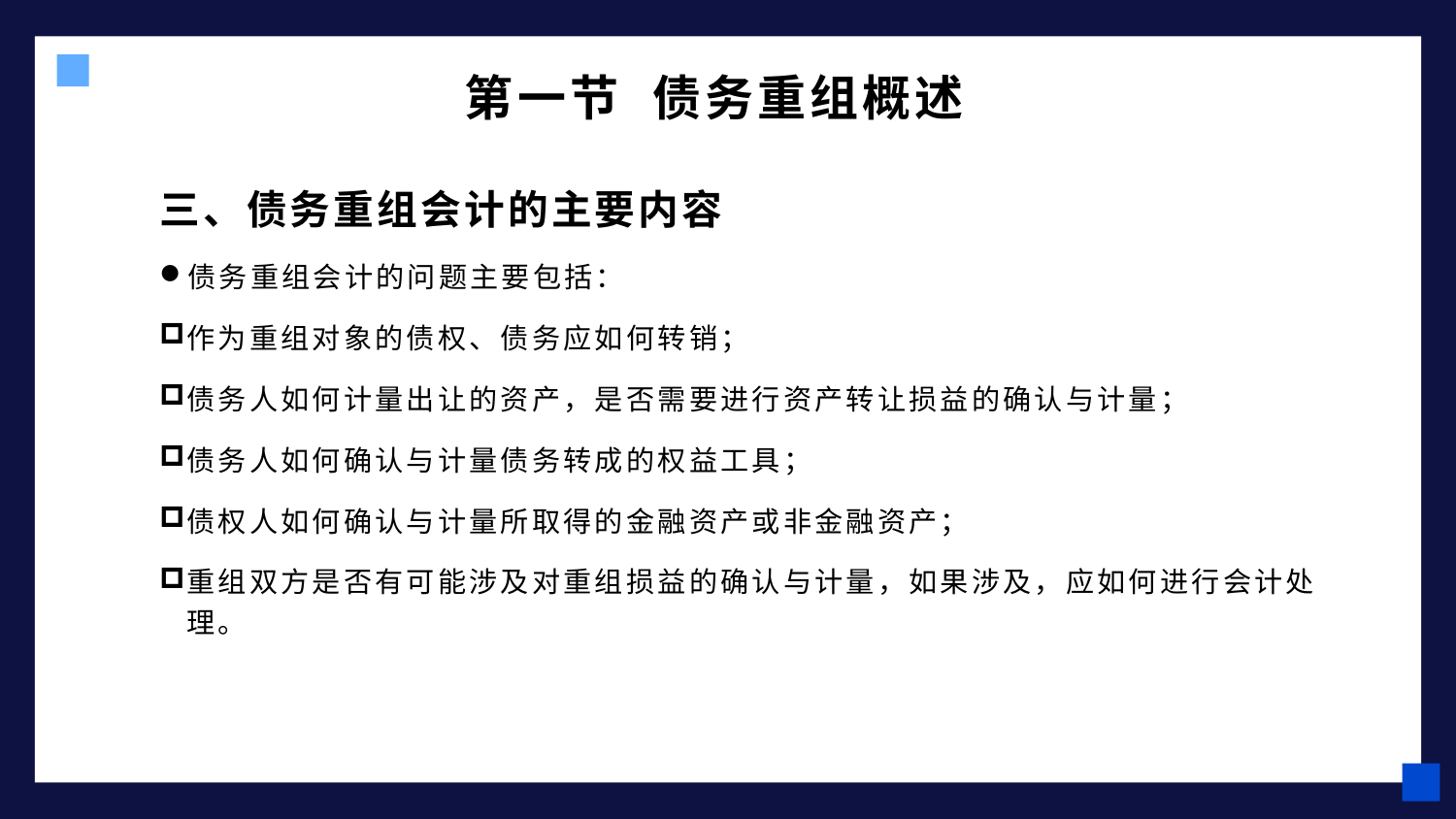

# 第一节  债务重组概述
三、债务重组会计的主要内容
债务重组会计的问题主要包括：
作为重组对象的债权、债务应如何转销；
债务人如何计量出让的资产，是否需要进行资产转让损益的确认与计量；
债务人如何确认与计量债务转成的权益工具；
债权人如何确认与计量所取得的金融资产或非金融资产；
重组双方是否有可能涉及对重组损益的确认与计量，如果涉及，应如何进行会计处理。